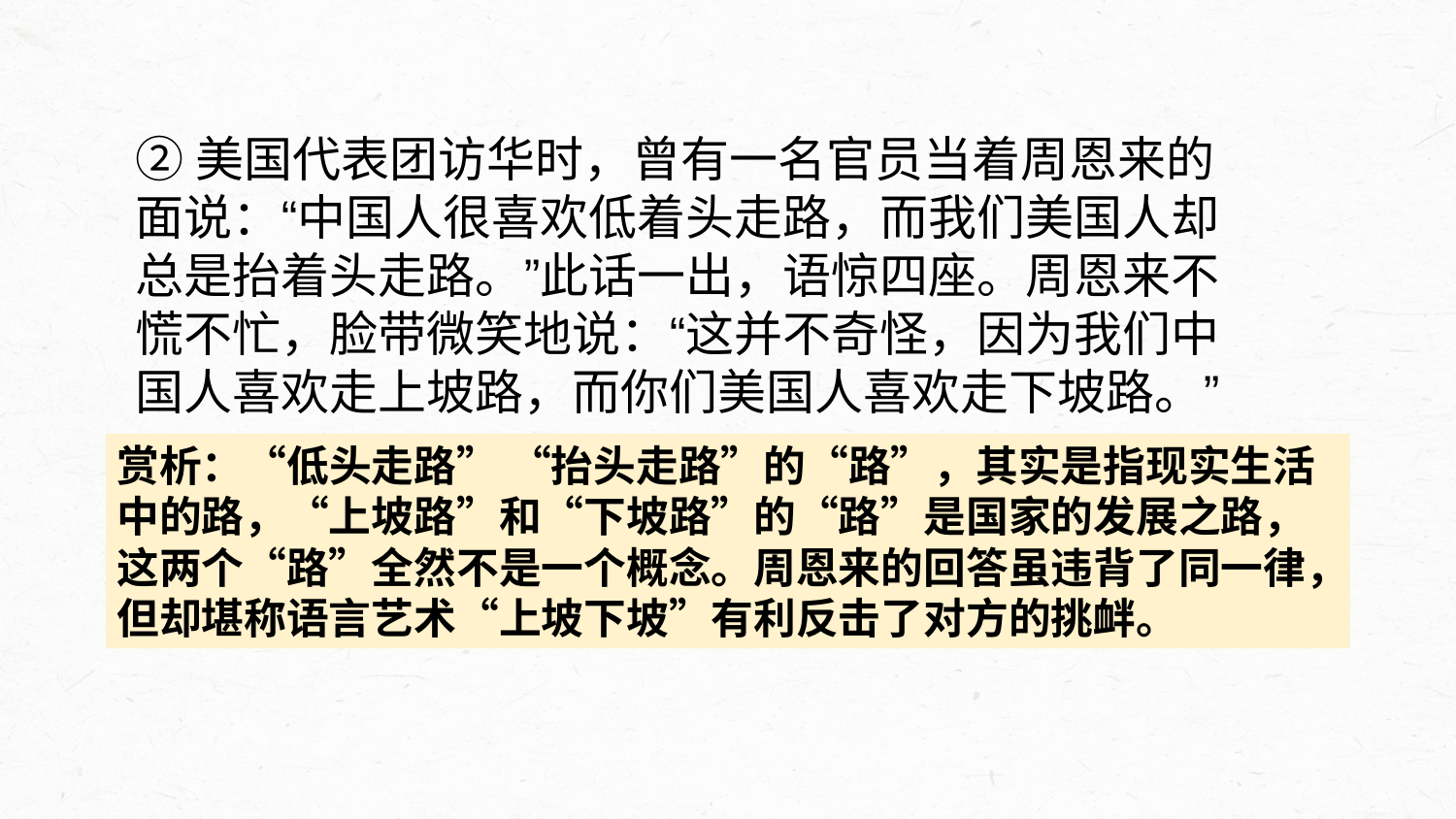

②美国代表团访华时，曾有一名官员当着周恩来的面说：“中国人很喜欢低着头走路，而我们美国人却总是抬着头走路。”此话一出，语惊四座。周恩来不慌不忙，脸带微笑地说：“这并不奇怪，因为我们中国人喜欢走上坡路，而你们美国人喜欢走下坡路。”
赏析：“低头走路” “抬头走路”的“路”，其实是指现实生活中的路，“上坡路”和“下坡路”的“路”是国家的发展之路，这两个“路”全然不是一个概念。周恩来的回答虽违背了同一律，但却堪称语言艺术“上坡下坡”有利反击了对方的挑衅。